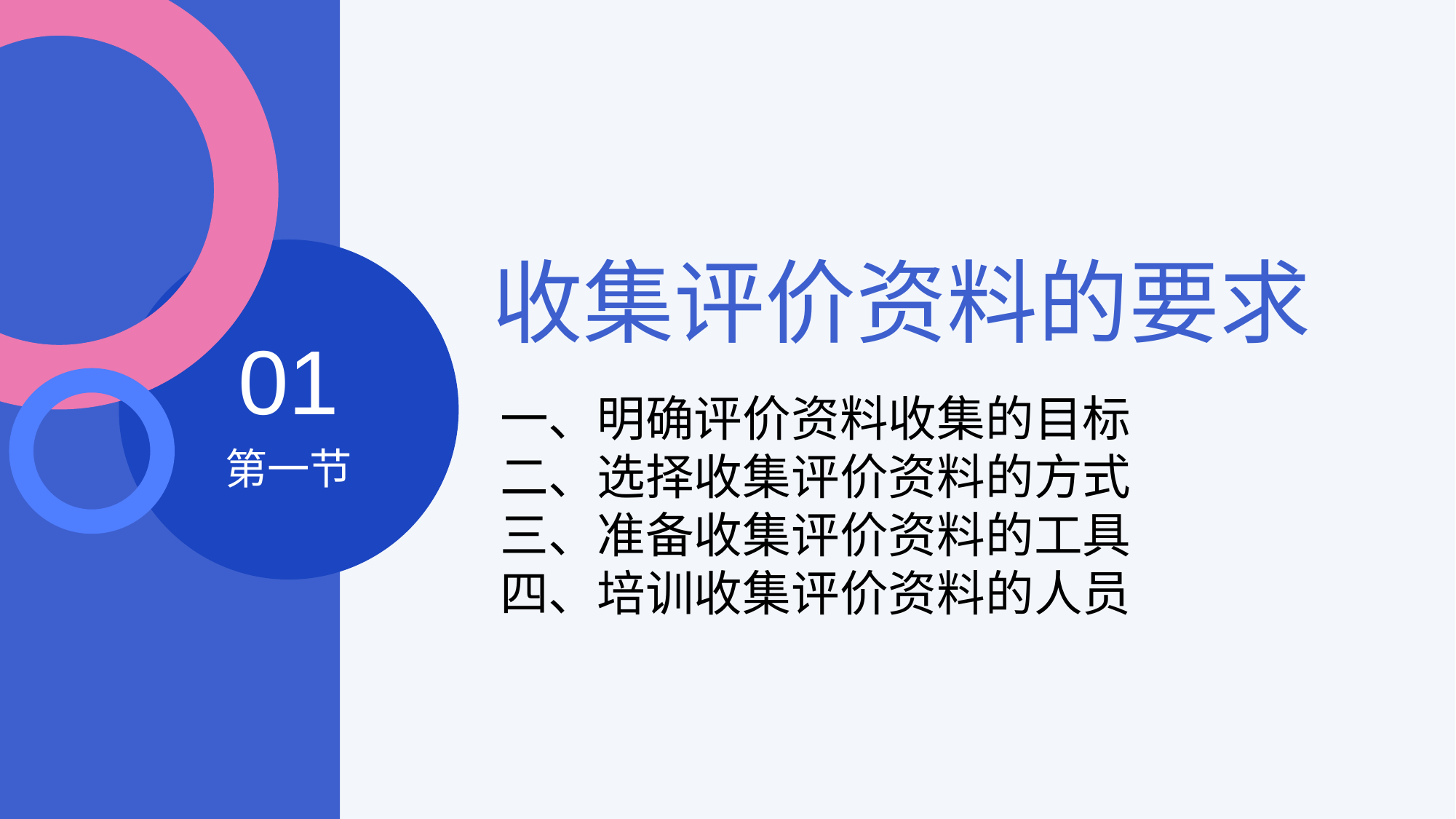

收集评价资料的要求

01

一、明确评价资料收集的目标
二、选择收集评价资料的方式
三、准备收集评价资料的工具
四、培训收集评价资料的人员
第一节